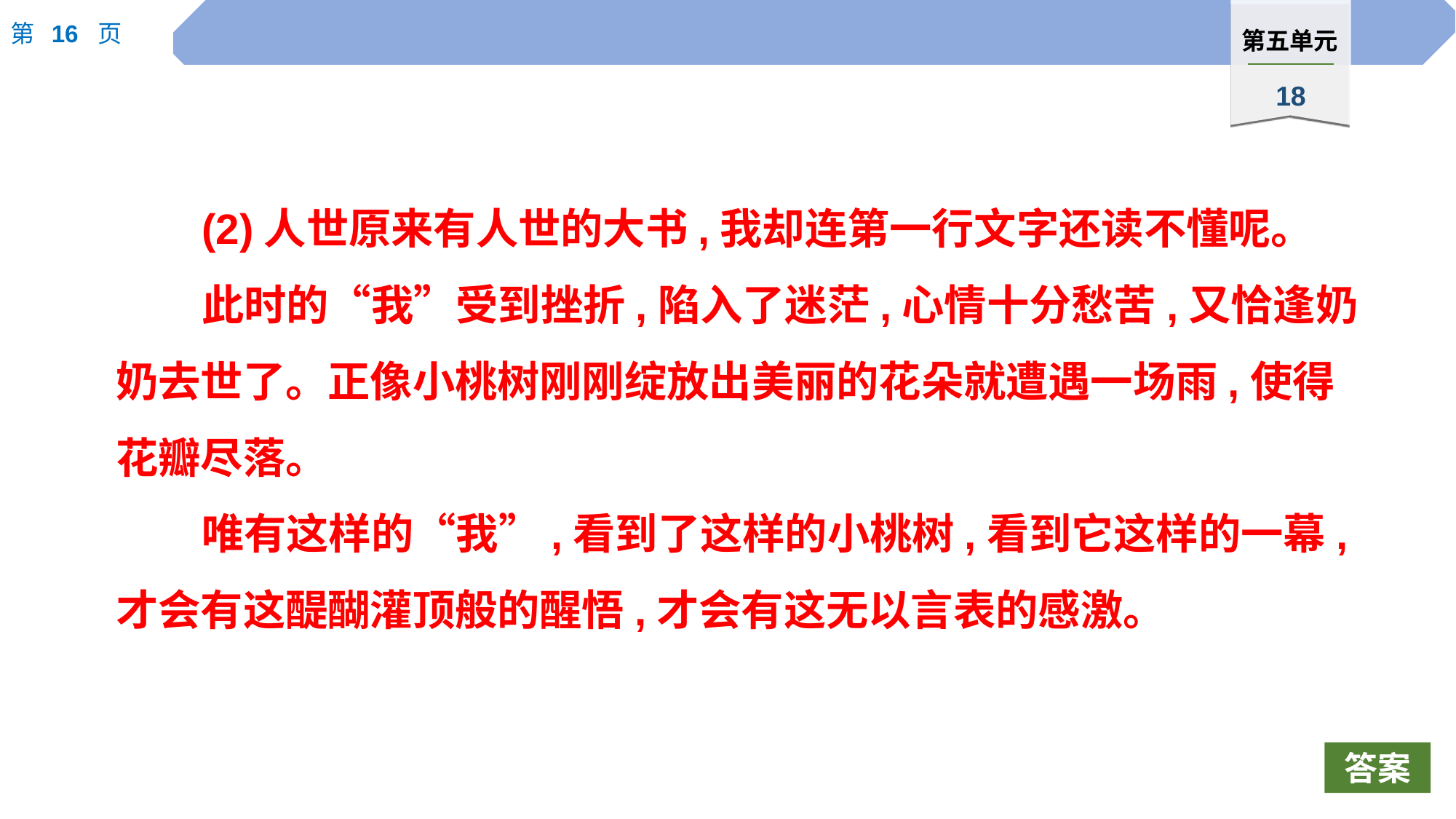

(2)人世原来有人世的大书,我却连第一行文字还读不懂呢。
此时的“我”受到挫折,陷入了迷茫,心情十分愁苦,又恰逢奶奶去世了。正像小桃树刚刚绽放出美丽的花朵就遭遇一场雨,使得花瓣尽落。
唯有这样的“我”,看到了这样的小桃树,看到它这样的一幕,才会有这醍醐灌顶般的醒悟,才会有这无以言表的感激。
答案